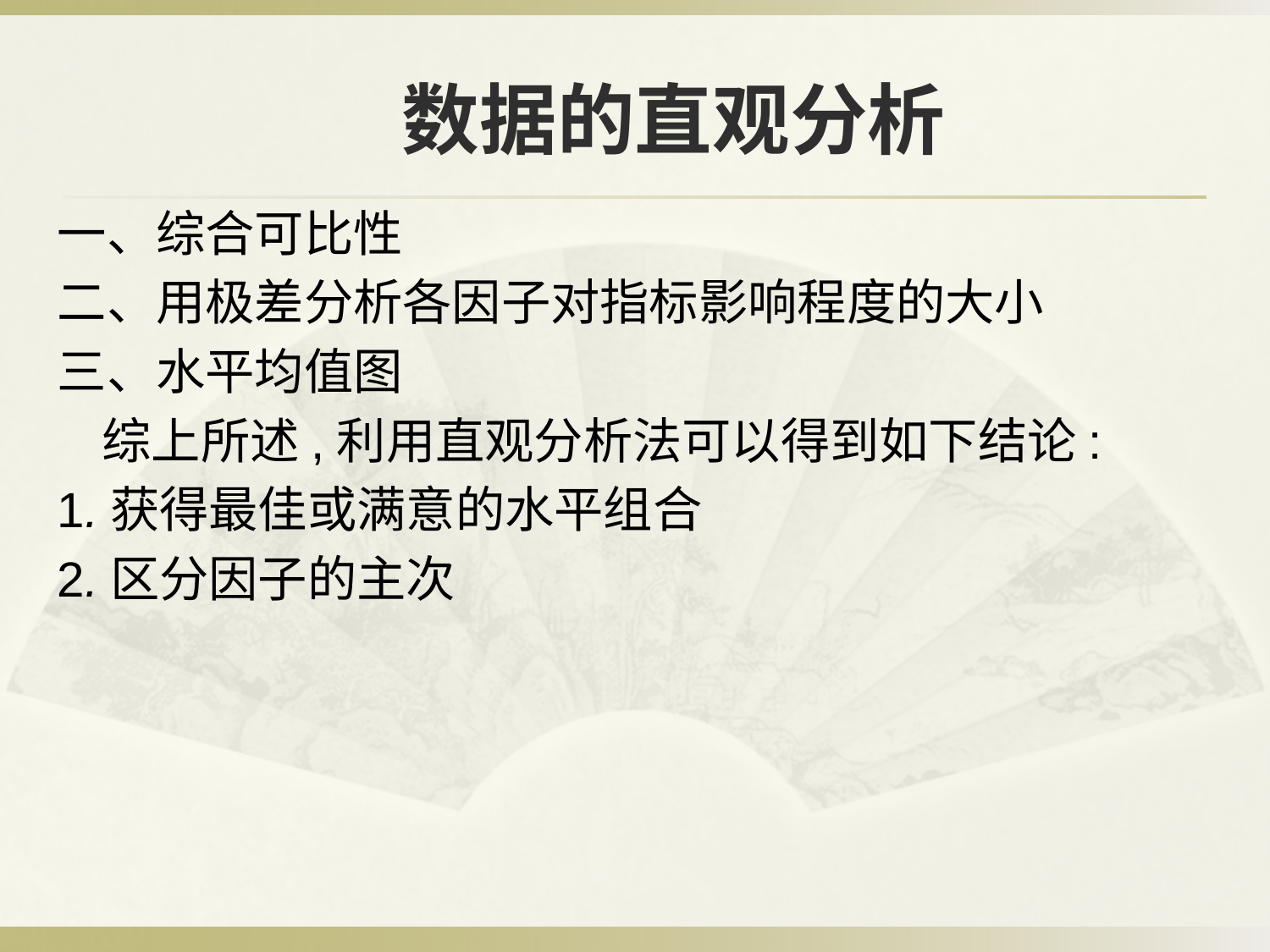

# 数据的直观分析
一、综合可比性
二、用极差分析各因子对指标影响程度的大小
三、水平均值图
   综上所述,利用直观分析法可以得到如下结论:
1.获得最佳或满意的水平组合
2.区分因子的主次